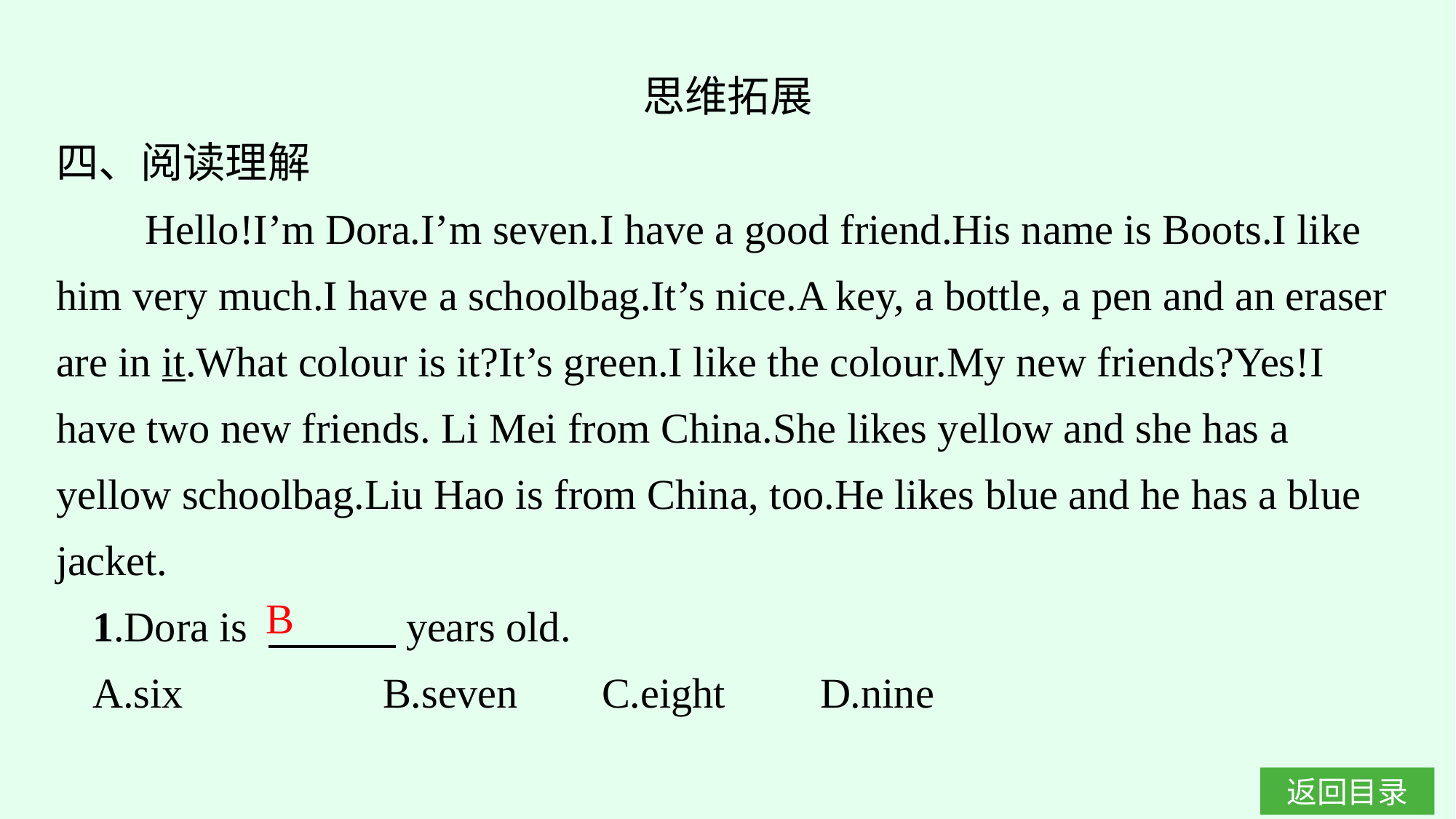

思维拓展
四、阅读理解
     Hello!I’m Dora.I’m seven.I have a good friend.His name is Boots.I like him very much.I have a schoolbag.It’s nice.A key, a bottle, a pen and an eraser are in it.What colour is it?It’s green.I like the colour.My new friends?Yes!I have two new friends. Li Mei from China.She likes yellow and she has a yellow schoolbag.Liu Hao is from China, too.He likes blue and he has a blue jacket.
1.Dora is 　　　years old.
A.six　　　　 B.seven		C.eight 	D.nine
B